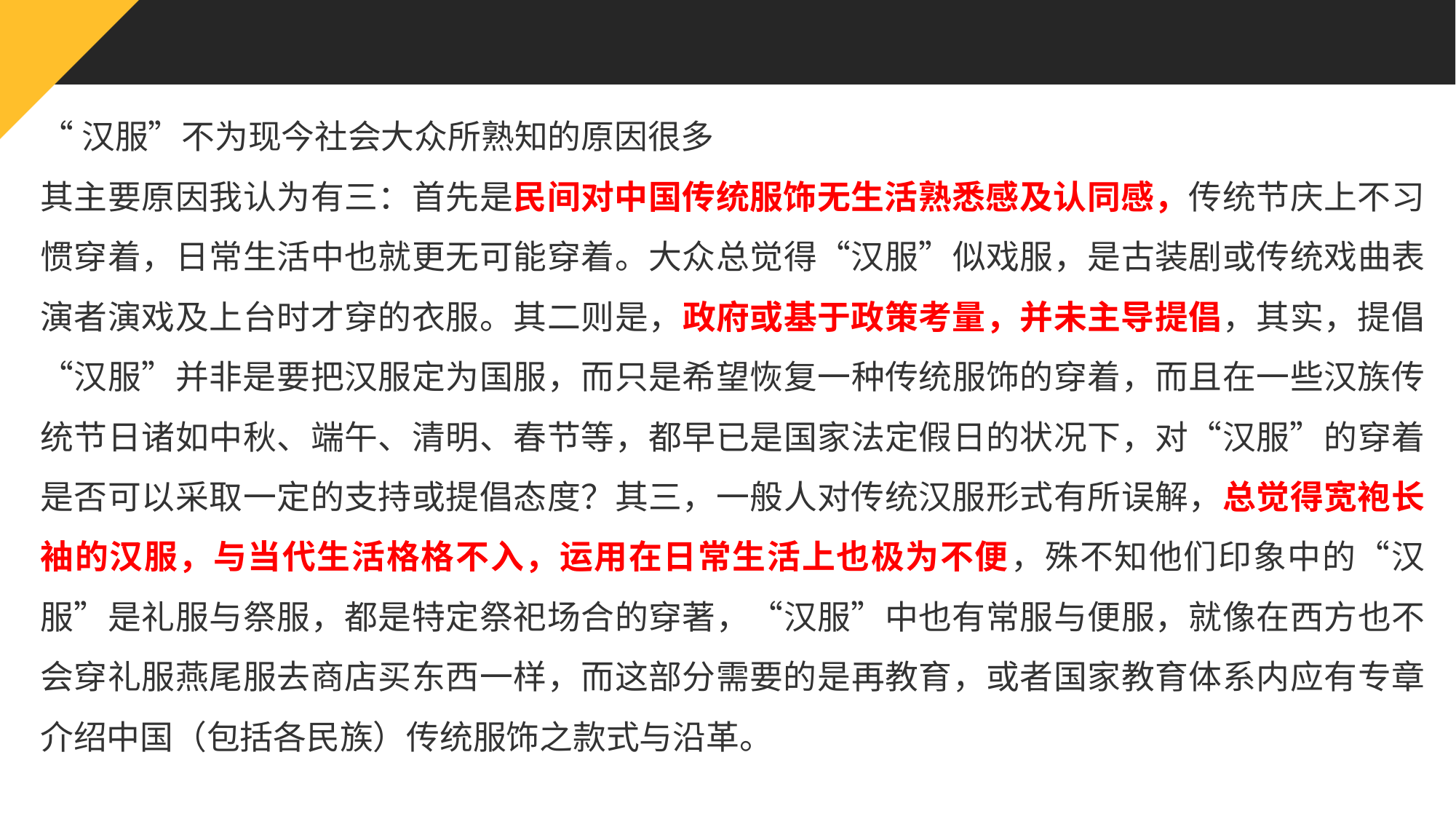

#
“汉服”不为现今社会大众所熟知的原因很多
其主要原因我认为有三：首先是民间对中国传统服饰无生活熟悉感及认同感，传统节庆上不习惯穿着，日常生活中也就更无可能穿着。大众总觉得“汉服”似戏服，是古装剧或传统戏曲表演者演戏及上台时才穿的衣服。其二则是，政府或基于政策考量，并未主导提倡，其实，提倡“汉服”并非是要把汉服定为国服，而只是希望恢复一种传统服饰的穿着，而且在一些汉族传统节日诸如中秋、端午、清明、春节等，都早已是国家法定假日的状况下，对“汉服”的穿着是否可以采取一定的支持或提倡态度？其三，一般人对传统汉服形式有所误解，总觉得宽袍长袖的汉服，与当代生活格格不入，运用在日常生活上也极为不便，殊不知他们印象中的“汉服”是礼服与祭服，都是特定祭祀场合的穿著，“汉服”中也有常服与便服，就像在西方也不会穿礼服燕尾服去商店买东西一样，而这部分需要的是再教育，或者国家教育体系内应有专章介绍中国（包括各民族）传统服饰之款式与沿革。